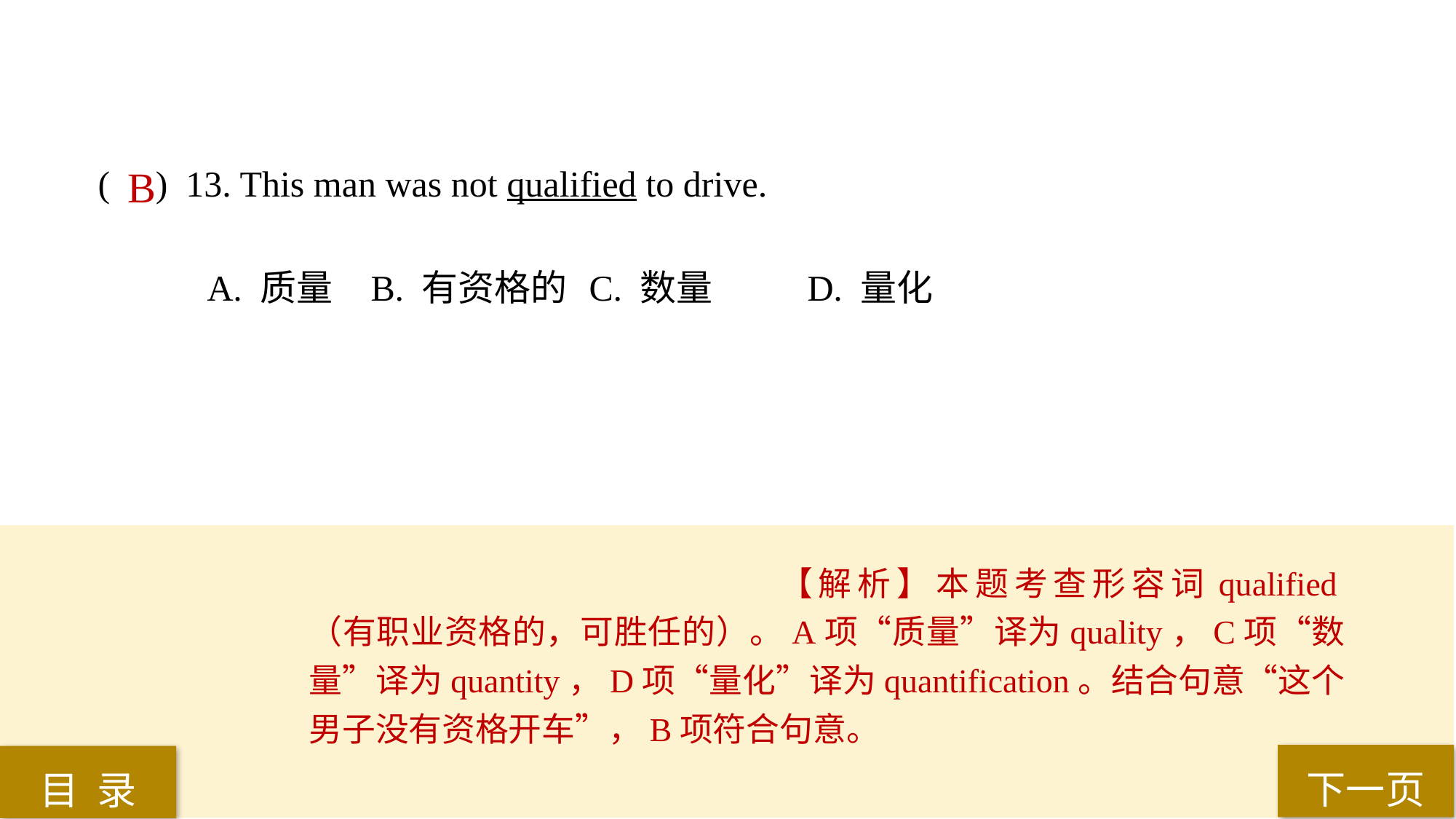

(     )  13. This man was not qualified to drive.

A. 质量 	B. 有资格的 	C. 数量 	D. 量化
B
【解析】本题考查形容词qualified（有职业资格的，可胜任的）。A项“质量”译为quality，C项“数量”译为quantity，D项“量化”译为quantification。结合句意“这个男子没有资格开车”，B项符合句意。